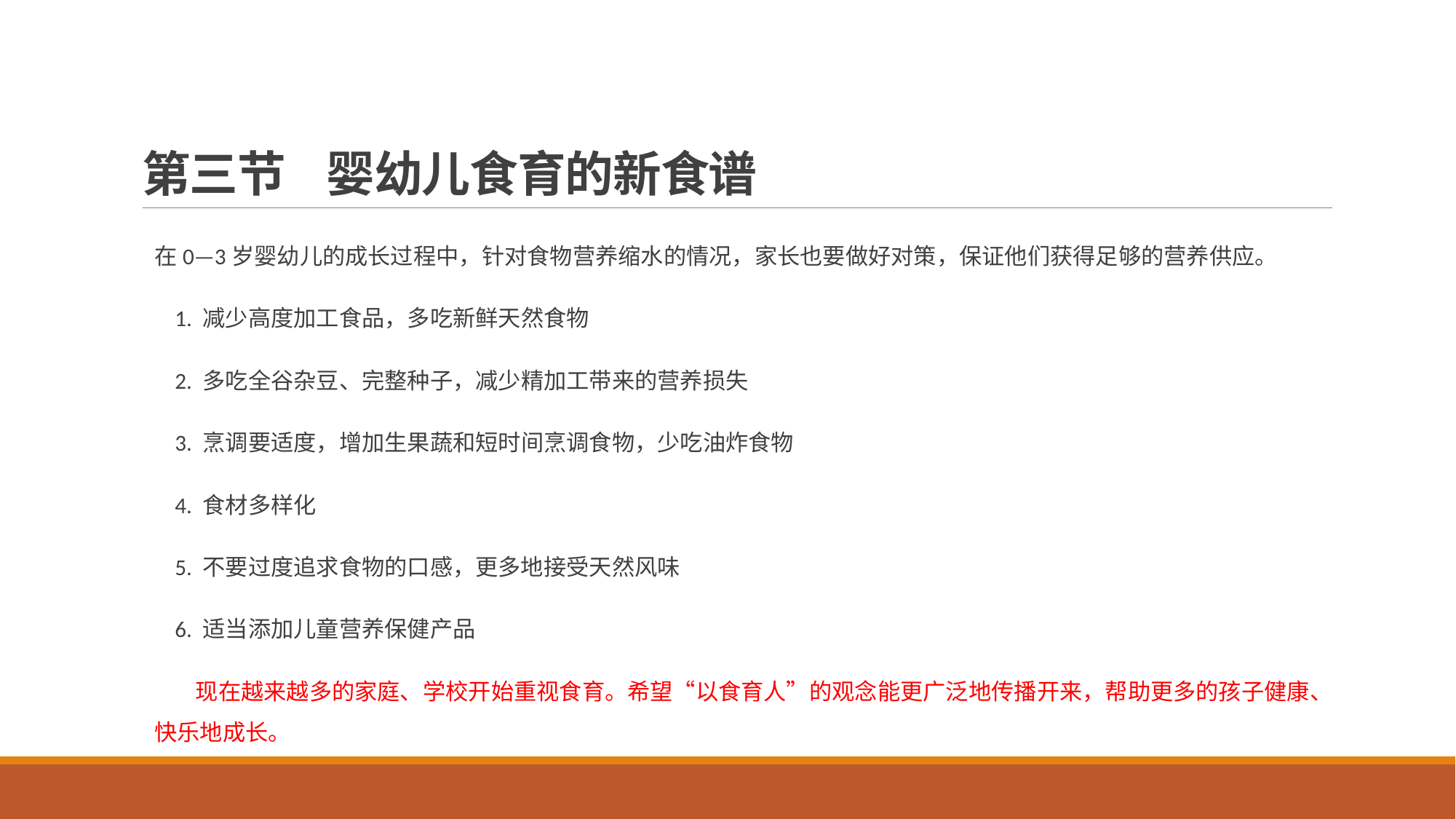

# 第三节    婴幼儿食育的新食谱
在0—3岁婴幼儿的成长过程中，针对食物营养缩水的情况，家长也要做好对策，保证他们获得足够的营养供应。
    1. 减少高度加工食品，多吃新鲜天然食物
    2. 多吃全谷杂豆、完整种子，减少精加工带来的营养损失
    3. 烹调要适度，增加生果蔬和短时间烹调食物，少吃油炸食物
    4. 食材多样化
    5. 不要过度追求食物的口感，更多地接受天然风味
    6. 适当添加儿童营养保健产品
       现在越来越多的家庭、学校开始重视食育。希望“以食育人”的观念能更广泛地传播开来，帮助更多的孩子健康、快乐地成长。